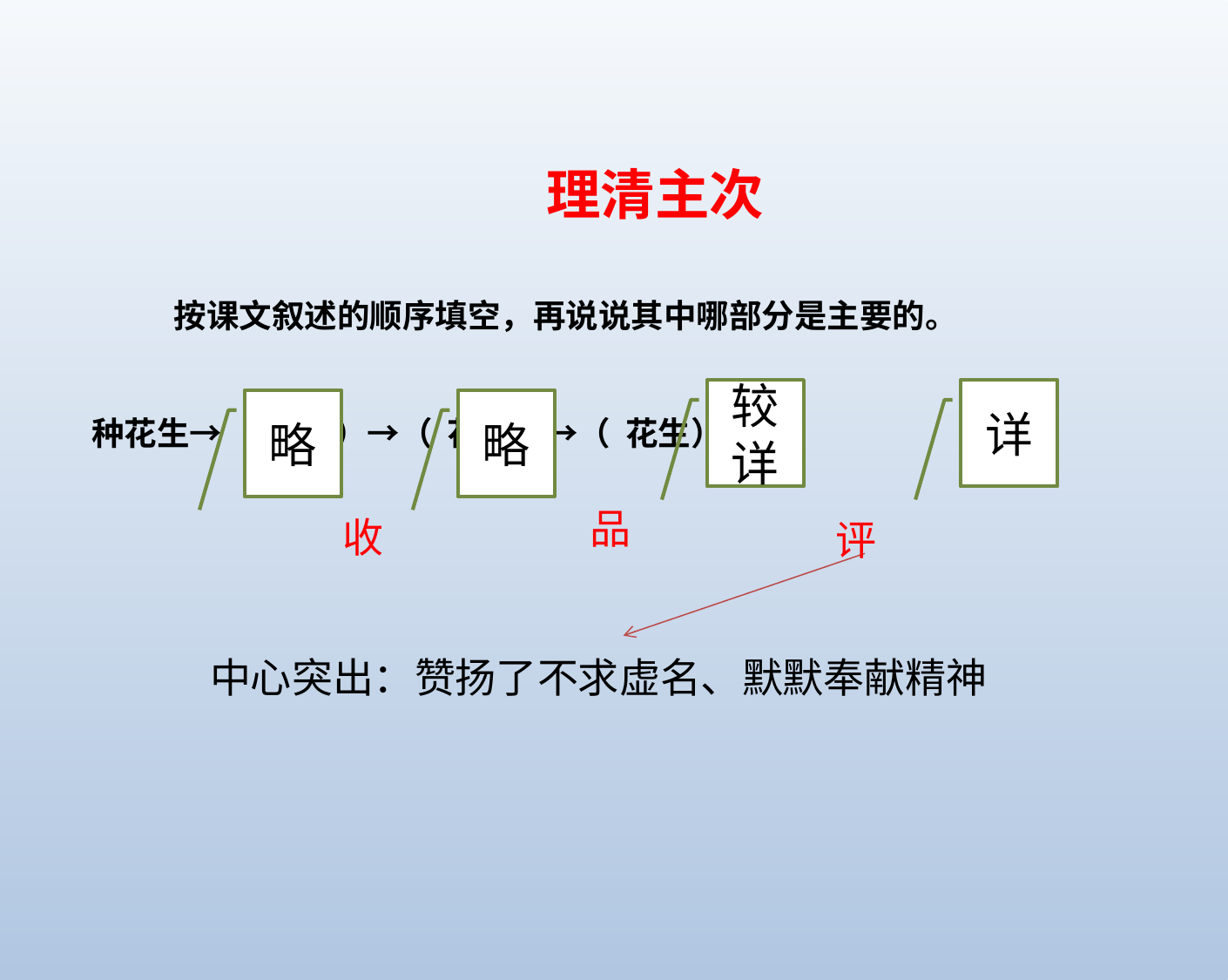

理清主次

　　　  按课文叙述的顺序填空，再说说其中哪部分是主要的。

   种花生→（  花生）→（  花生）→（  花生）

较详
详
略
略
品
收
评
中心突出：赞扬了不求虚名、默默奉献精神